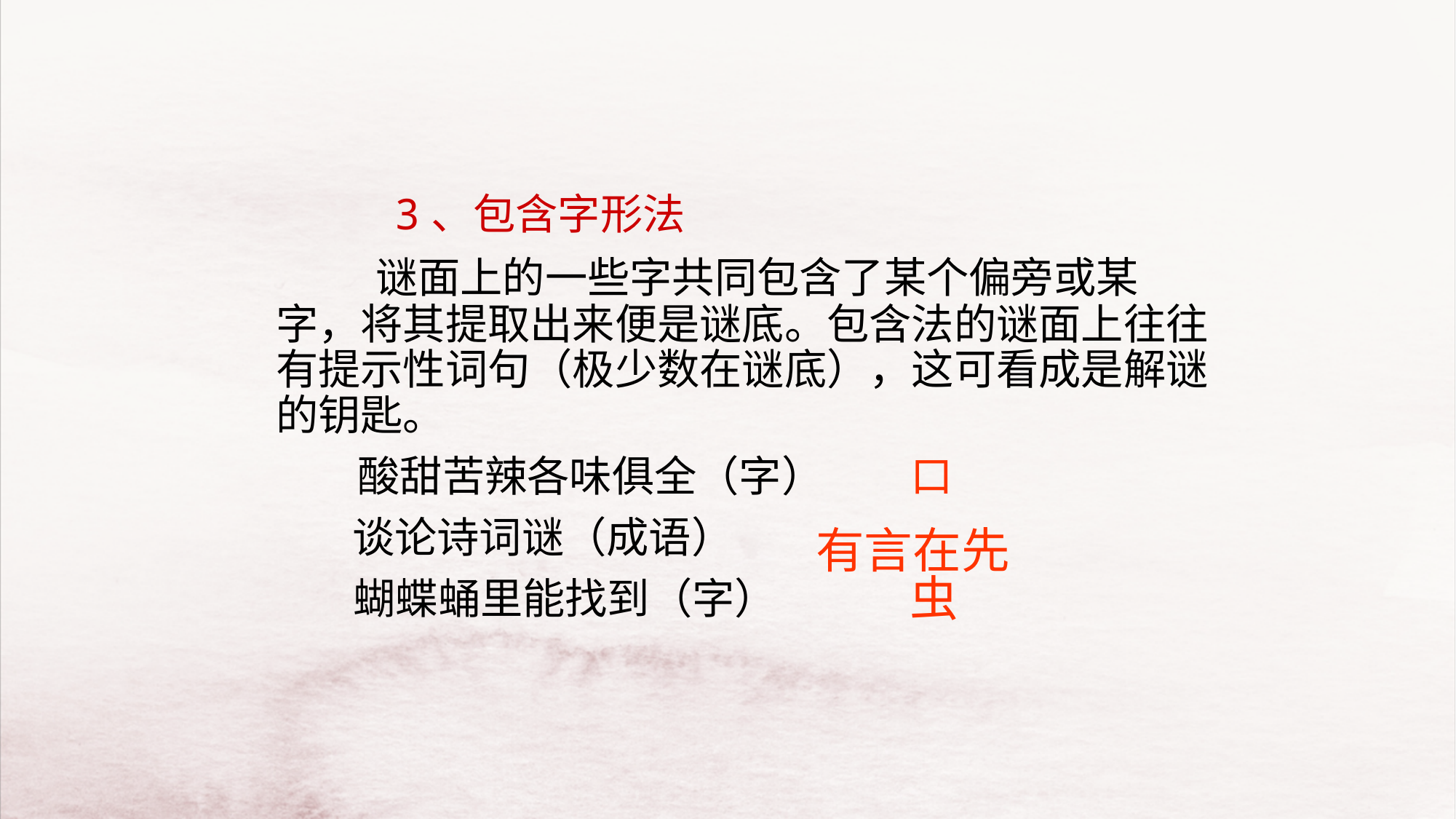

3、包含字形法
　　　谜面上的一些字共同包含了某个偏旁或某字，将其提取出来便是谜底。包含法的谜面上往往有提示性词句（极少数在谜底），这可看成是解谜的钥匙。
  　    酸甜苦辣各味俱全（字）
　  　谈论诗词谜（成语）
          蝴蝶蛹里能找到（字）

口
有言在先

虫